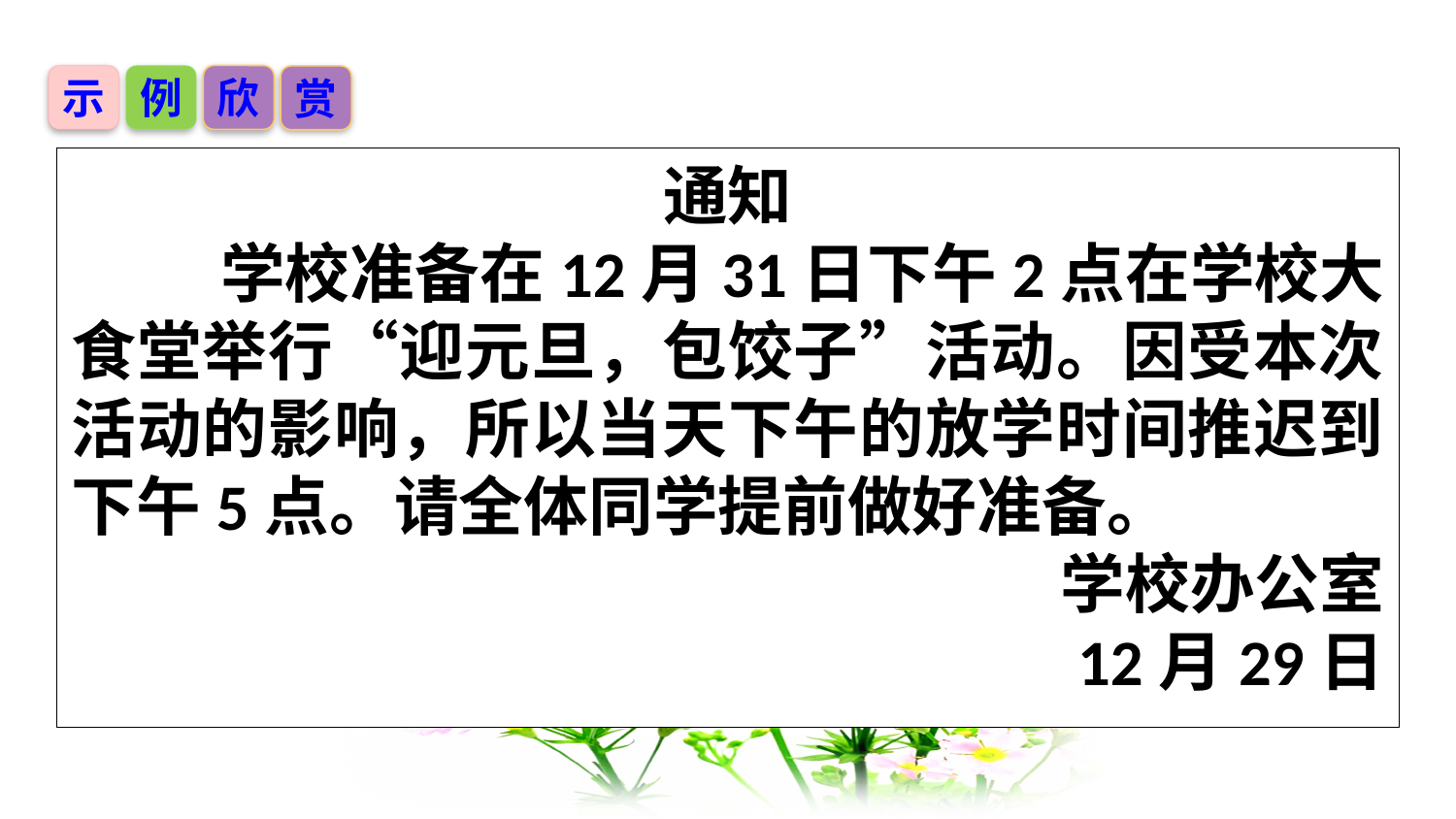

示
例
欣
赏
通知
         学校准备在12月31日下午2点在学校大食堂举行“迎元旦，包饺子”活动。因受本次活动的影响，所以当天下午的放学时间推迟到下午5点。请全体同学提前做好准备。
学校办公室
12月29日